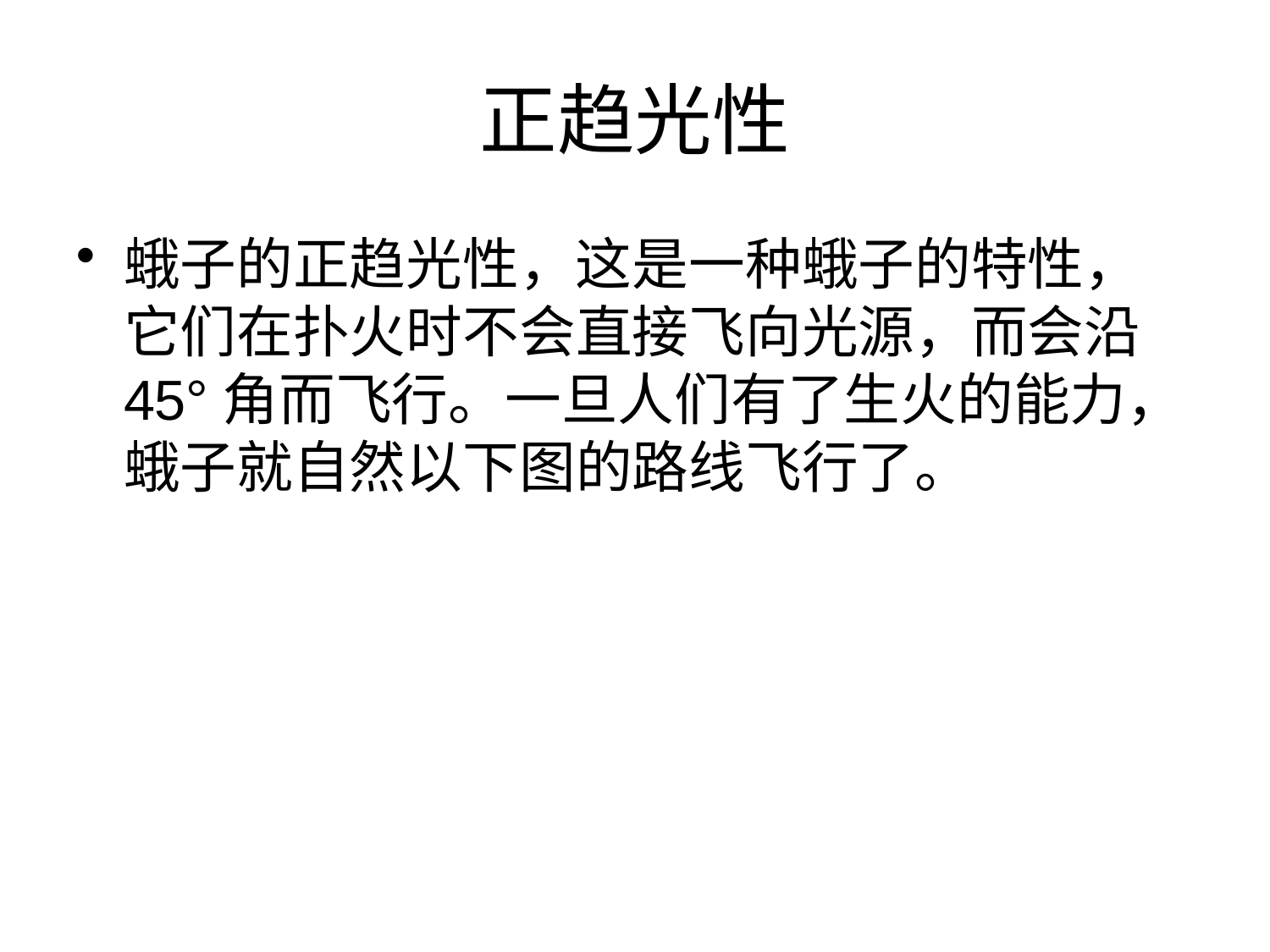

# 正趋光性
蛾子的正趋光性，这是一种蛾子的特性，它们在扑火时不会直接飞向光源，而会沿45°角而飞行。一旦人们有了生火的能力，蛾子就自然以下图的路线飞行了。